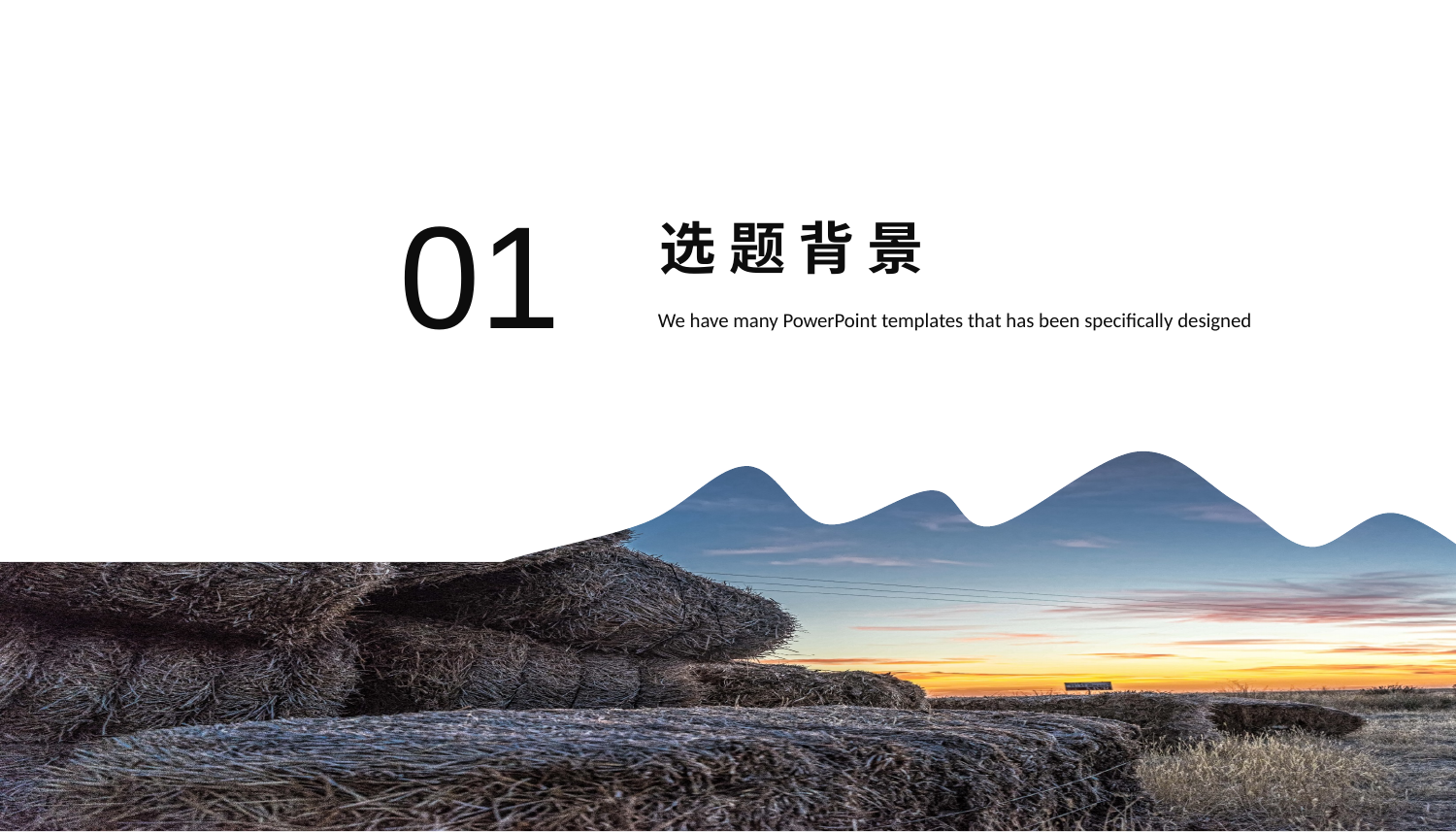

选 题 背 景
01
We have many PowerPoint templates that has been specifically designed